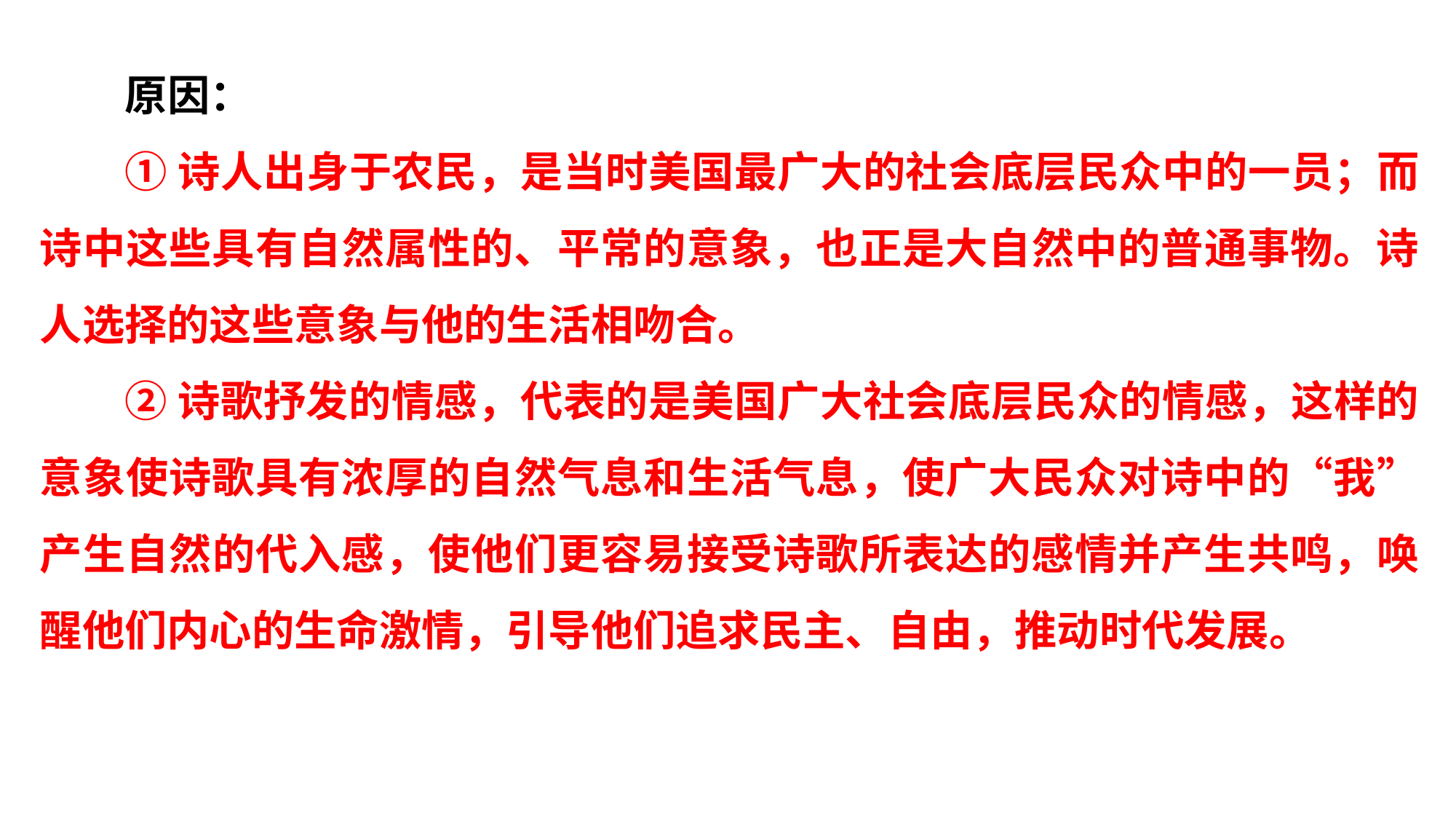

原因：
①诗人出身于农民，是当时美国最广大的社会底层民众中的一员；而诗中这些具有自然属性的、平常的意象，也正是大自然中的普通事物。诗人选择的这些意象与他的生活相吻合。
②诗歌抒发的情感，代表的是美国广大社会底层民众的情感，这样的意象使诗歌具有浓厚的自然气息和生活气息，使广大民众对诗中的“我”产生自然的代入感，使他们更容易接受诗歌所表达的感情并产生共鸣，唤醒他们内心的生命激情，引导他们追求民主、自由，推动时代发展。